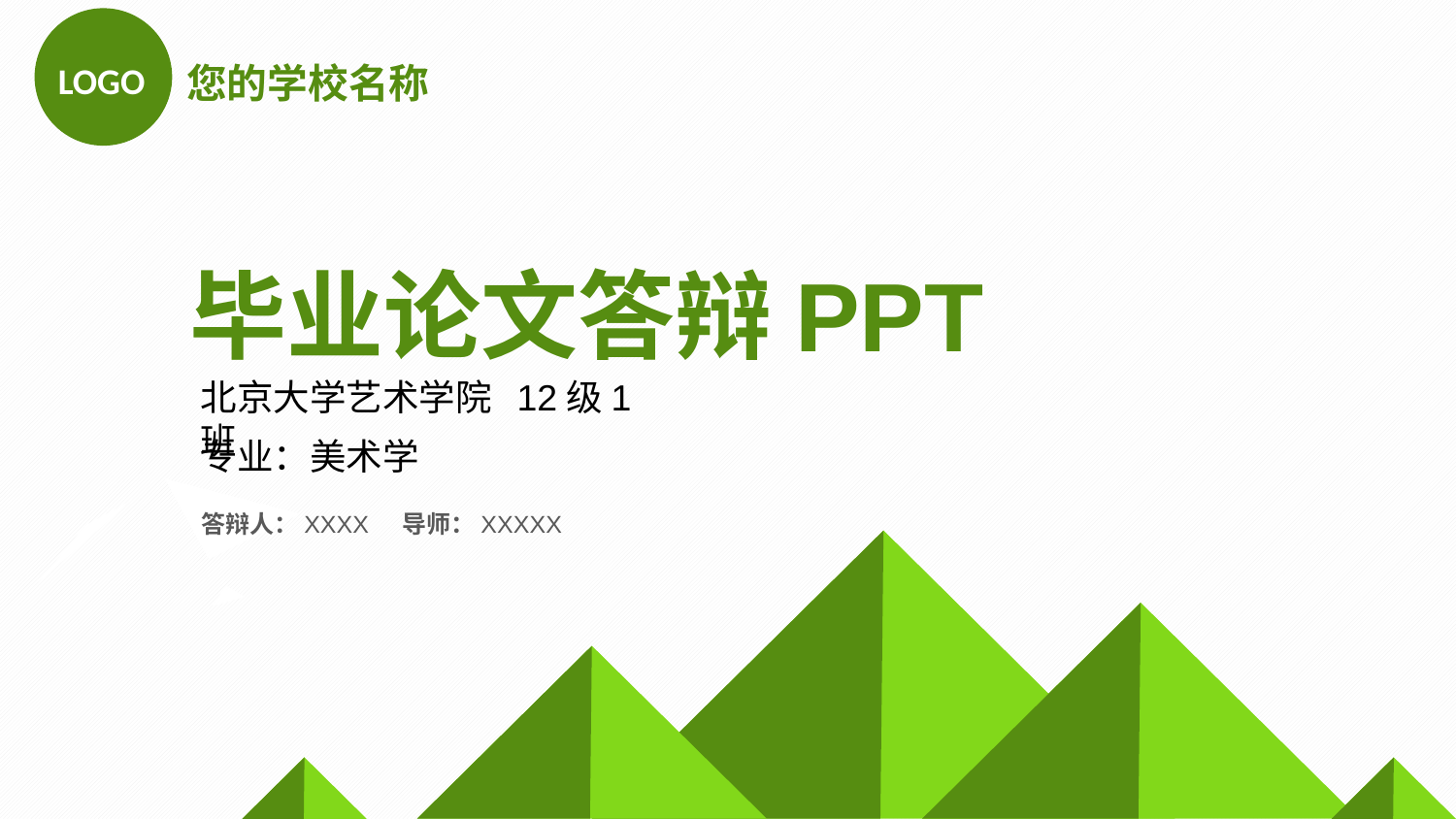

LOGO
您的学校名称
毕业论文答辩PPT
北京大学艺术学院  12级1班
专业：美术学

答辩人：XXXX    导师：XXXXX